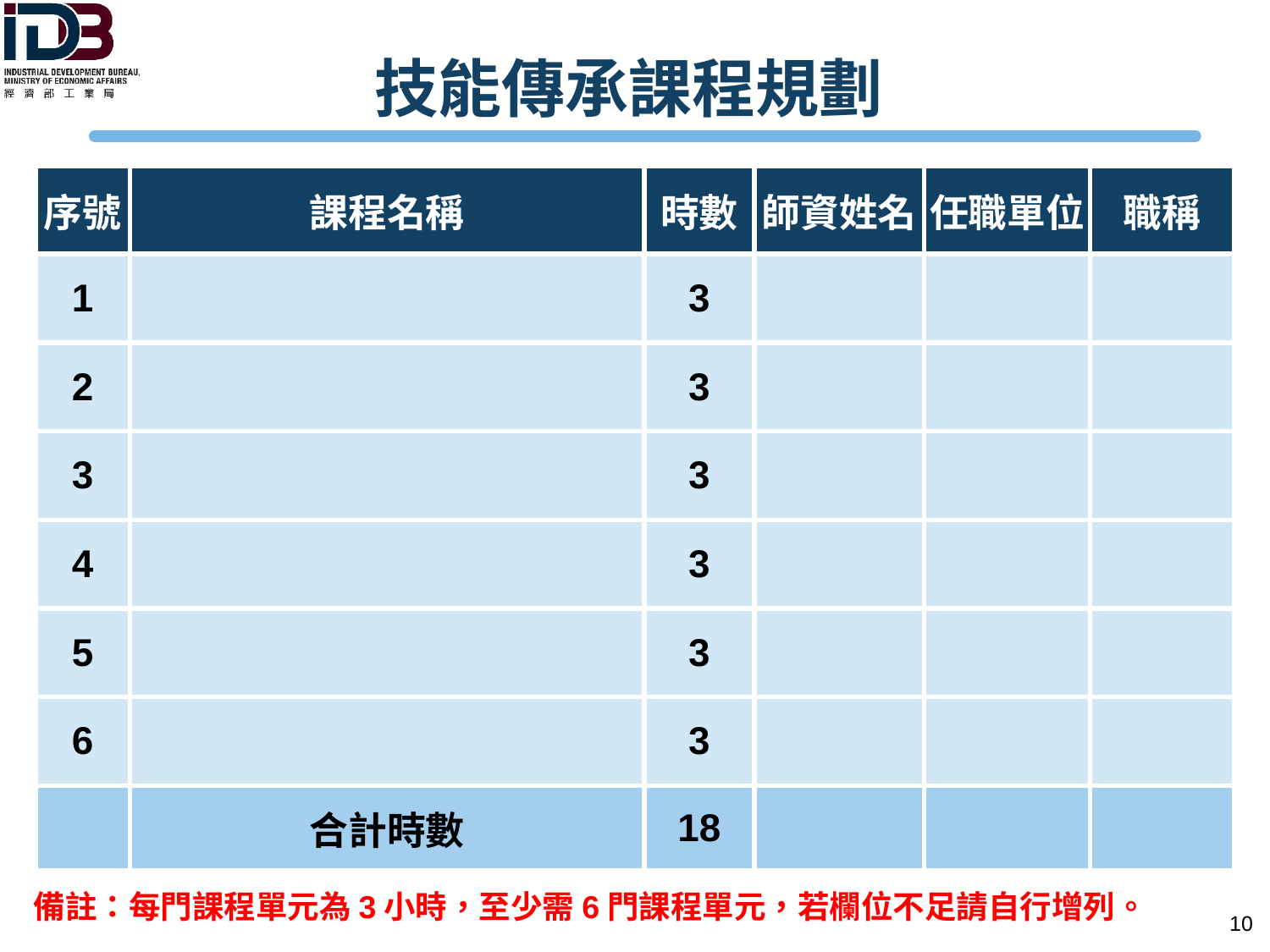

# 技能傳承課程規劃
| 序號 | 課程名稱 | 時數 | 師資姓名 | 任職單位 | 職稱 |
| --- | --- | --- | --- | --- | --- |
| 1 |  | 3 |  |  |  |
| 2 |  | 3 |  |  |  |
| 3 |  | 3 |  |  |  |
| 4 |  | 3 |  |  |  |
| 5 |  | 3 |  |  |  |
| 6 |  | 3 |  |  |  |
|  | 合計時數 | 18 |  |  |  |
備註：每門課程單元為3小時，至少需6門課程單元，若欄位不足請自行增列。
10